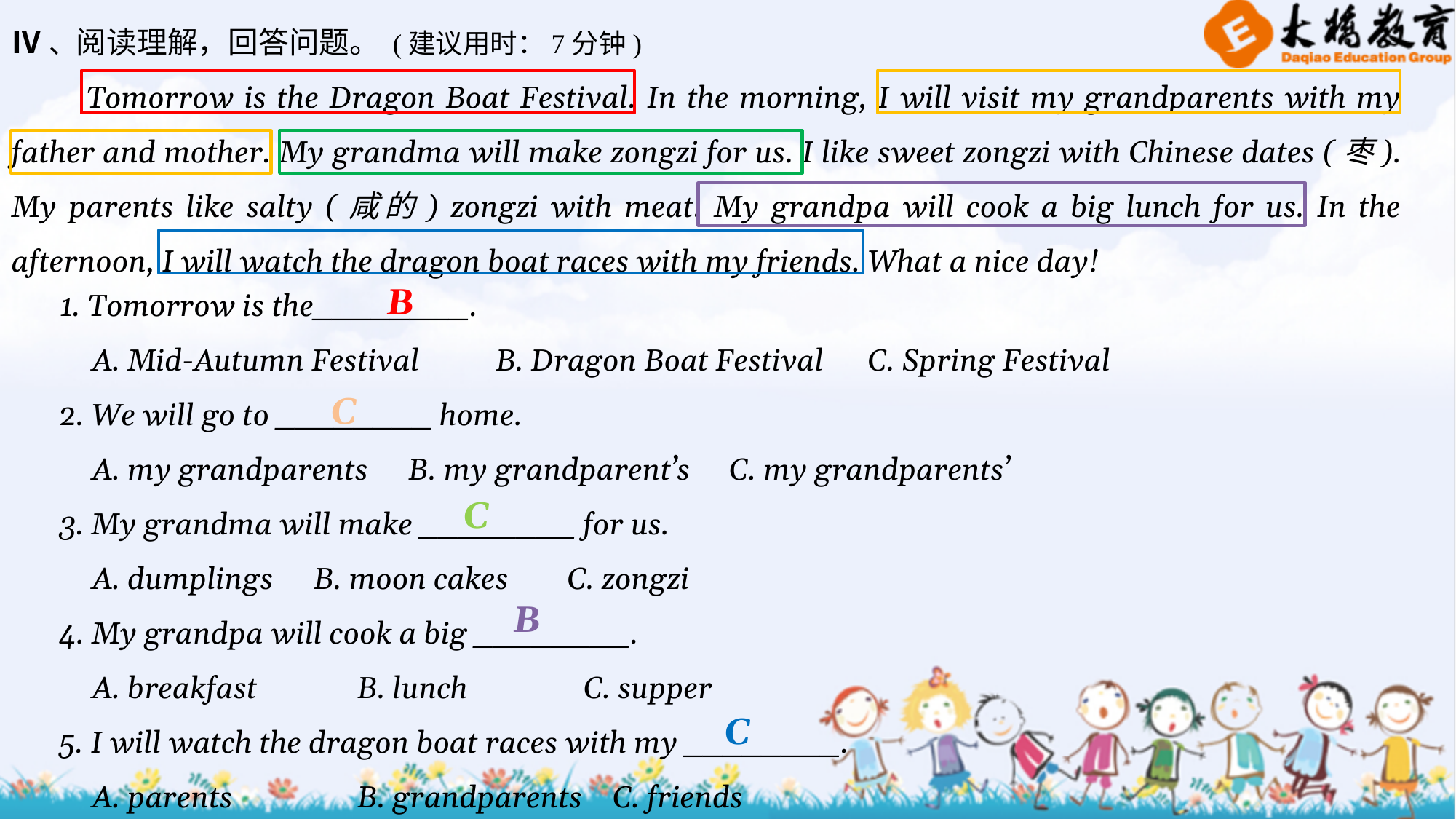

Ⅳ、阅读理解，回答问题。 (建议用时：7分钟)
Tomorrow is the Dragon Boat Festival. In the morning, I will visit my grandparents with my father and mother. My grandma will make zongzi for us. I like sweet zongzi with Chinese dates (枣). My parents like salty (咸的) zongzi with meat. My grandpa will cook a big lunch for us. In the afternoon, I will watch the dragon boat races with my friends. What a nice day!

1. Tomorrow is the________.
A. Mid-­Autumn Festival	B. Dragon Boat Festival      C. Spring Festival
2. We will go to ________ home.
A. my grandparents	   B. my grandparent’s	  C. my grandparents’
3. My grandma will make ________ for us.
A. dumplings	     B. moon cakes        C. zongzi
4. My grandpa will cook a big ________.
A. breakfast	           B. lunch	            C. supper
5. I will watch the dragon boat races with my ________.
A. parents	           B. grandparents	 C. friends

B
C
C
B
C